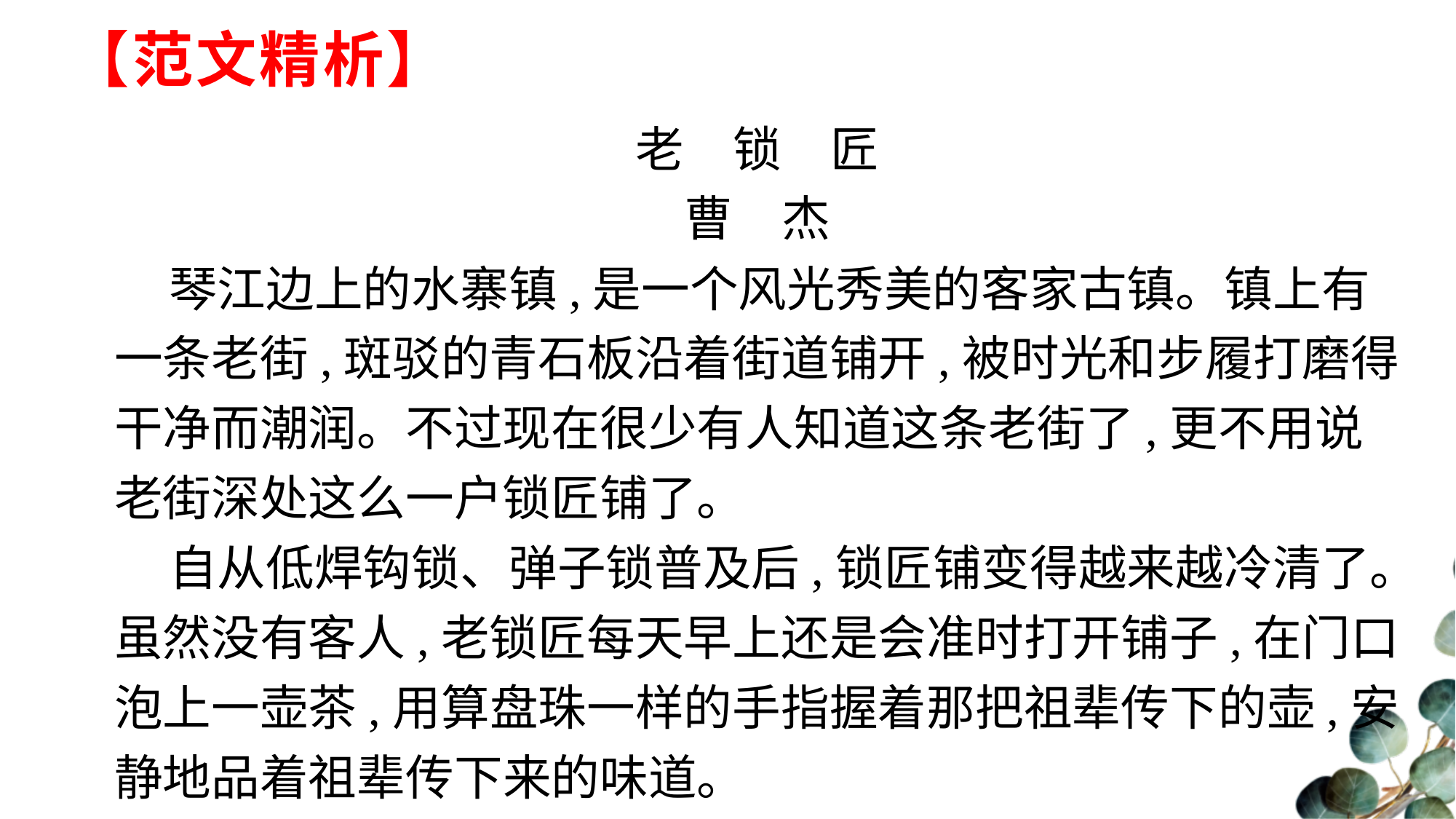

# 【范文精析】
老　锁　匠
曹　杰
琴江边上的水寨镇,是一个风光秀美的客家古镇。镇上有一条老街,斑驳的青石板沿着街道铺开,被时光和步履打磨得干净而潮润。不过现在很少有人知道这条老街了,更不用说老街深处这么一户锁匠铺了。
自从低焊钩锁、弹子锁普及后,锁匠铺变得越来越冷清了。虽然没有客人,老锁匠每天早上还是会准时打开铺子,在门口泡上一壶茶,用算盘珠一样的手指握着那把祖辈传下的壶,安静地品着祖辈传下来的味道。